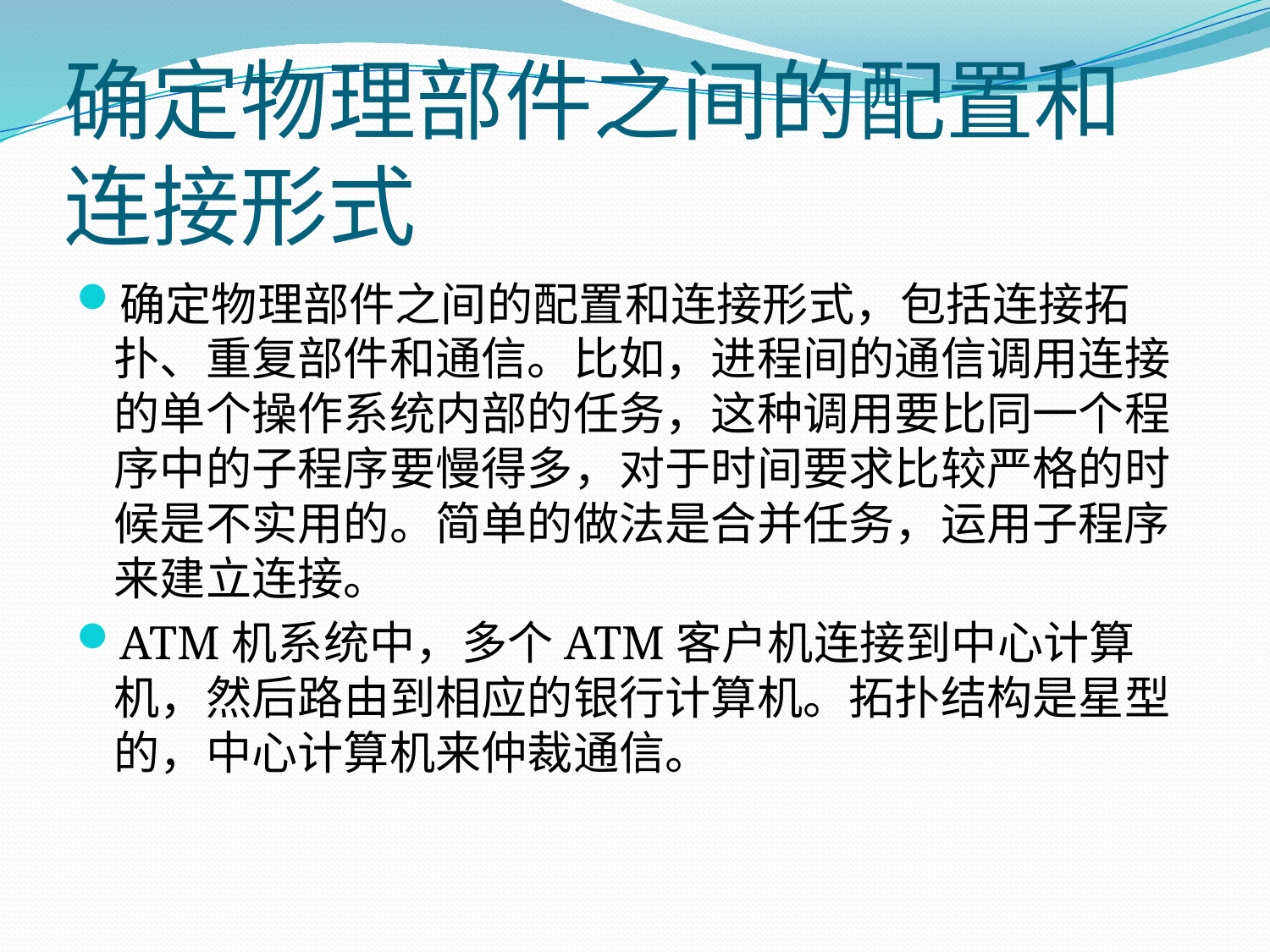

# 确定物理部件之间的配置和连接形式
确定物理部件之间的配置和连接形式，包括连接拓扑、重复部件和通信。比如，进程间的通信调用连接的单个操作系统内部的任务，这种调用要比同一个程序中的子程序要慢得多，对于时间要求比较严格的时候是不实用的。简单的做法是合并任务，运用子程序来建立连接。
ATM机系统中，多个ATM客户机连接到中心计算机，然后路由到相应的银行计算机。拓扑结构是星型的，中心计算机来仲裁通信。